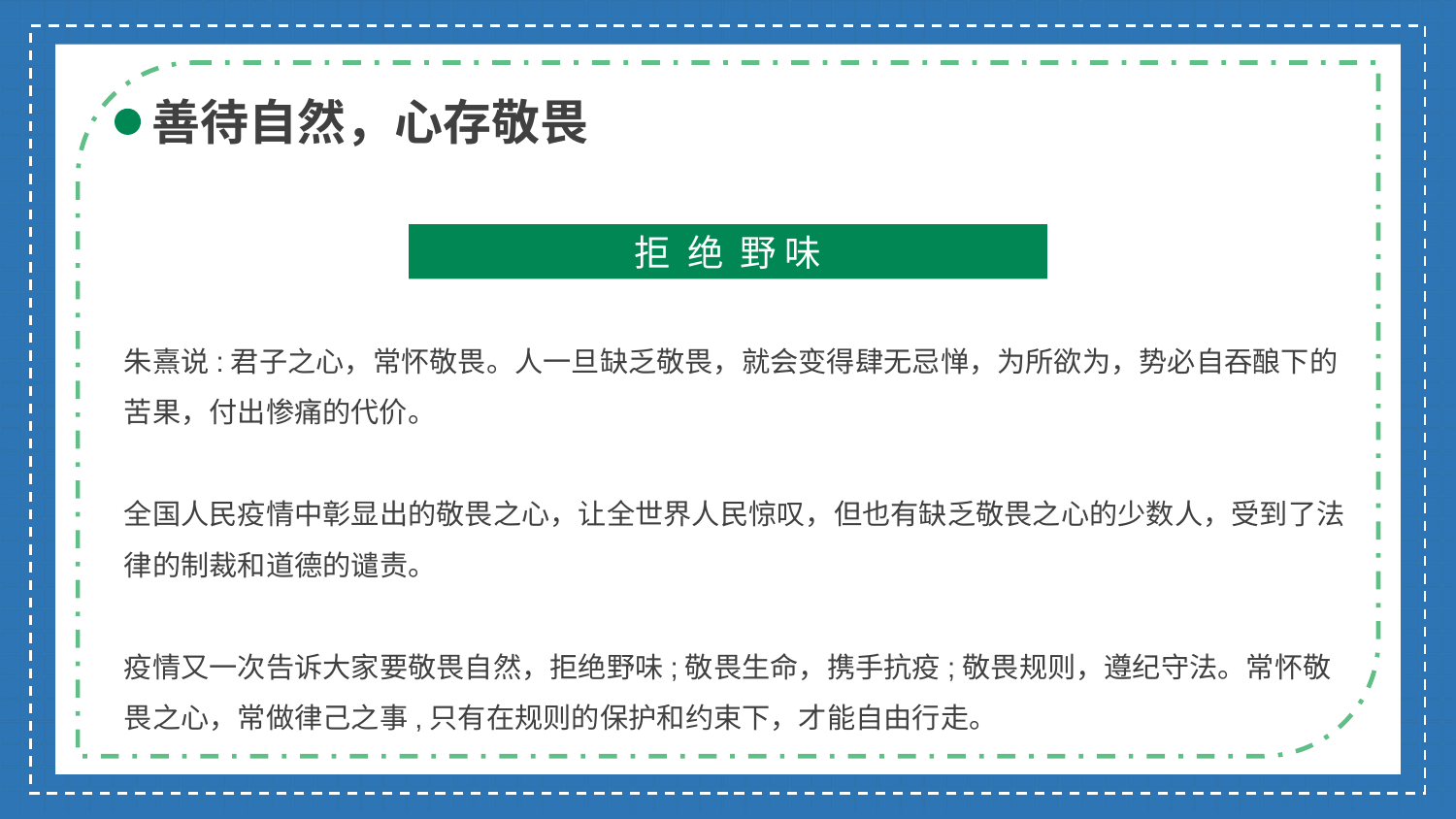

[
善待自然，心存敬畏

拒  绝  野 味
朱熹说:君子之心，常怀敬畏。人一旦缺乏敬畏，就会变得肆无忌惮，为所欲为，势必自吞酿下的苦果，付出惨痛的代价。

全国人民疫情中彰显出的敬畏之心，让全世界人民惊叹，但也有缺乏敬畏之心的少数人，受到了法律的制裁和道德的谴责。

疫情又一次告诉大家要敬畏自然，拒绝野味;敬畏生命，携手抗疫;敬畏规则，遵纪守法。常怀敬畏之心，常做律己之事,只有在规则的保护和约束下，才能自由行走。